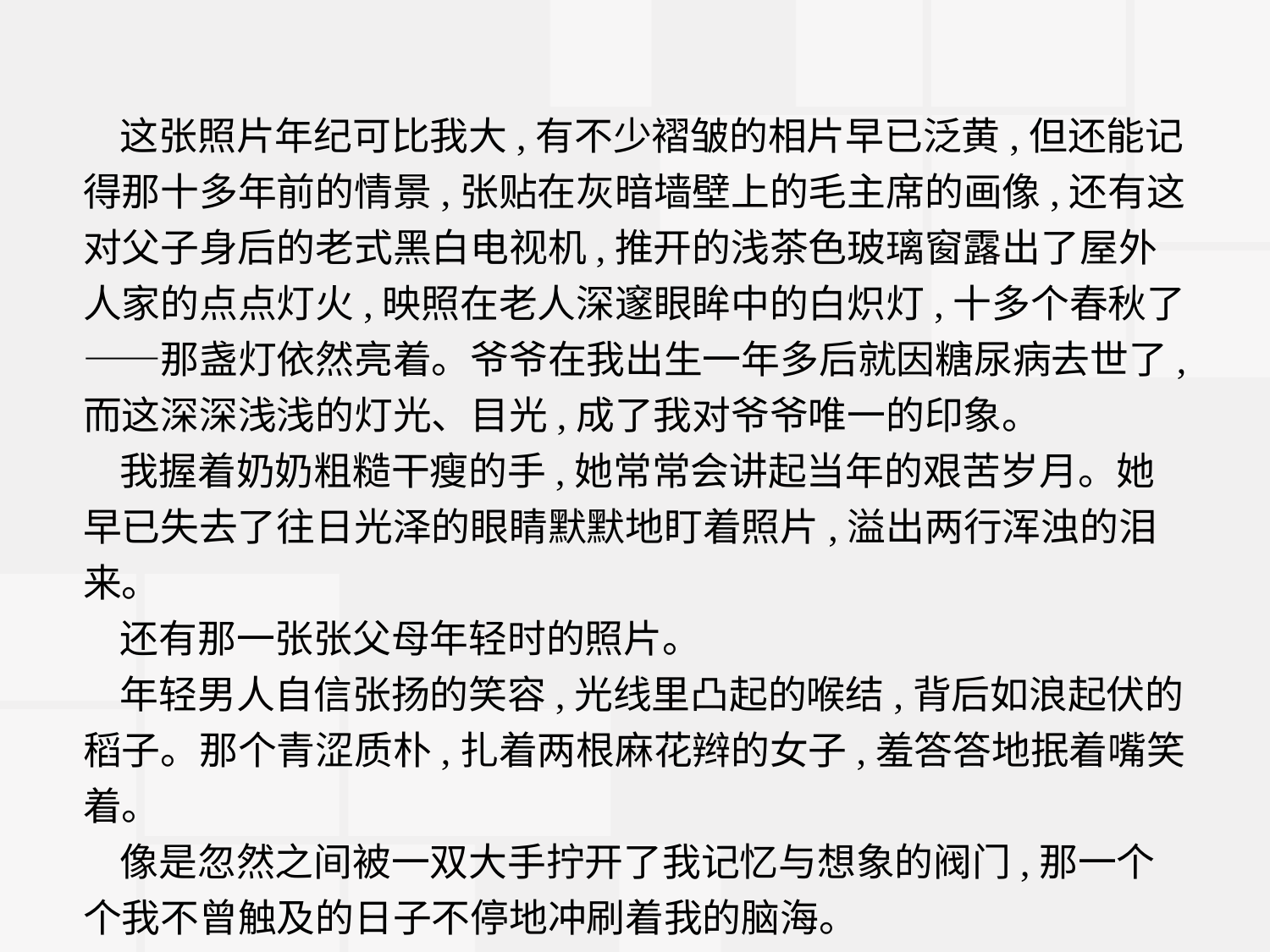

这张照片年纪可比我大,有不少褶皱的相片早已泛黄,但还能记得那十多年前的情景,张贴在灰暗墙壁上的毛主席的画像,还有这对父子身后的老式黑白电视机,推开的浅茶色玻璃窗露出了屋外人家的点点灯火,映照在老人深邃眼眸中的白炽灯,十多个春秋了——那盏灯依然亮着。爷爷在我出生一年多后就因糖尿病去世了,而这深深浅浅的灯光、目光,成了我对爷爷唯一的印象。
我握着奶奶粗糙干瘦的手,她常常会讲起当年的艰苦岁月。她早已失去了往日光泽的眼睛默默地盯着照片,溢出两行浑浊的泪来。
还有那一张张父母年轻时的照片。
年轻男人自信张扬的笑容,光线里凸起的喉结,背后如浪起伏的稻子。那个青涩质朴,扎着两根麻花辫的女子,羞答答地抿着嘴笑着。
像是忽然之间被一双大手拧开了我记忆与想象的阀门,那一个个我不曾触及的日子不停地冲刷着我的脑海。